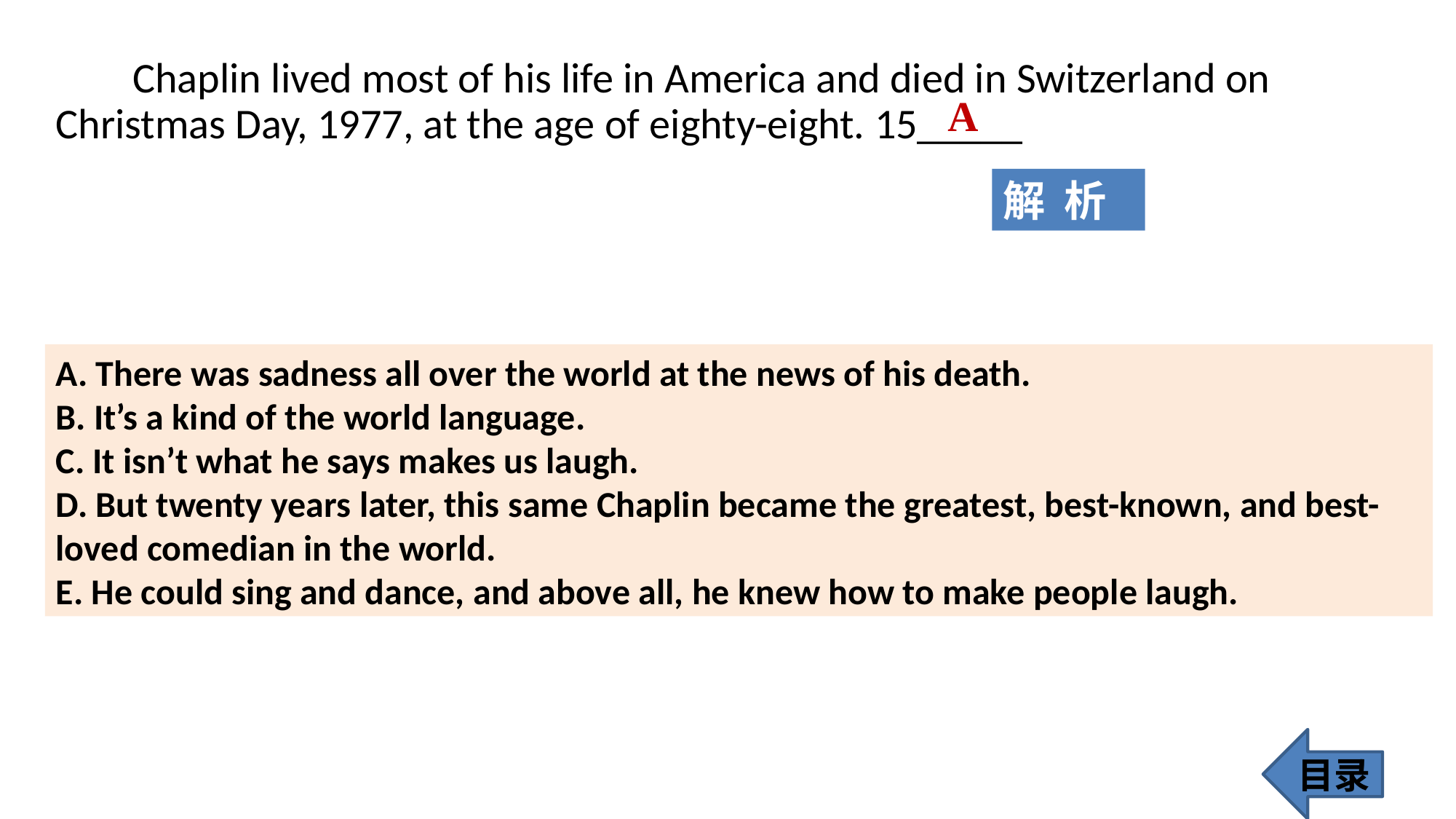

Chaplin lived most of his life in America and died in Switzerland on Christmas Day, 1977, at the age of eighty-eight. 15_____
A
解  析
A. There was sadness all over the world at the news of his death.
B. It’s a kind of the world language.
C. It isn’t what he says makes us laugh.
D. But twenty years later, this same Chaplin became the greatest, best-known, and best-loved comedian in the world.
E. He could sing and dance, and above all, he knew how to make people laugh.
目录
285